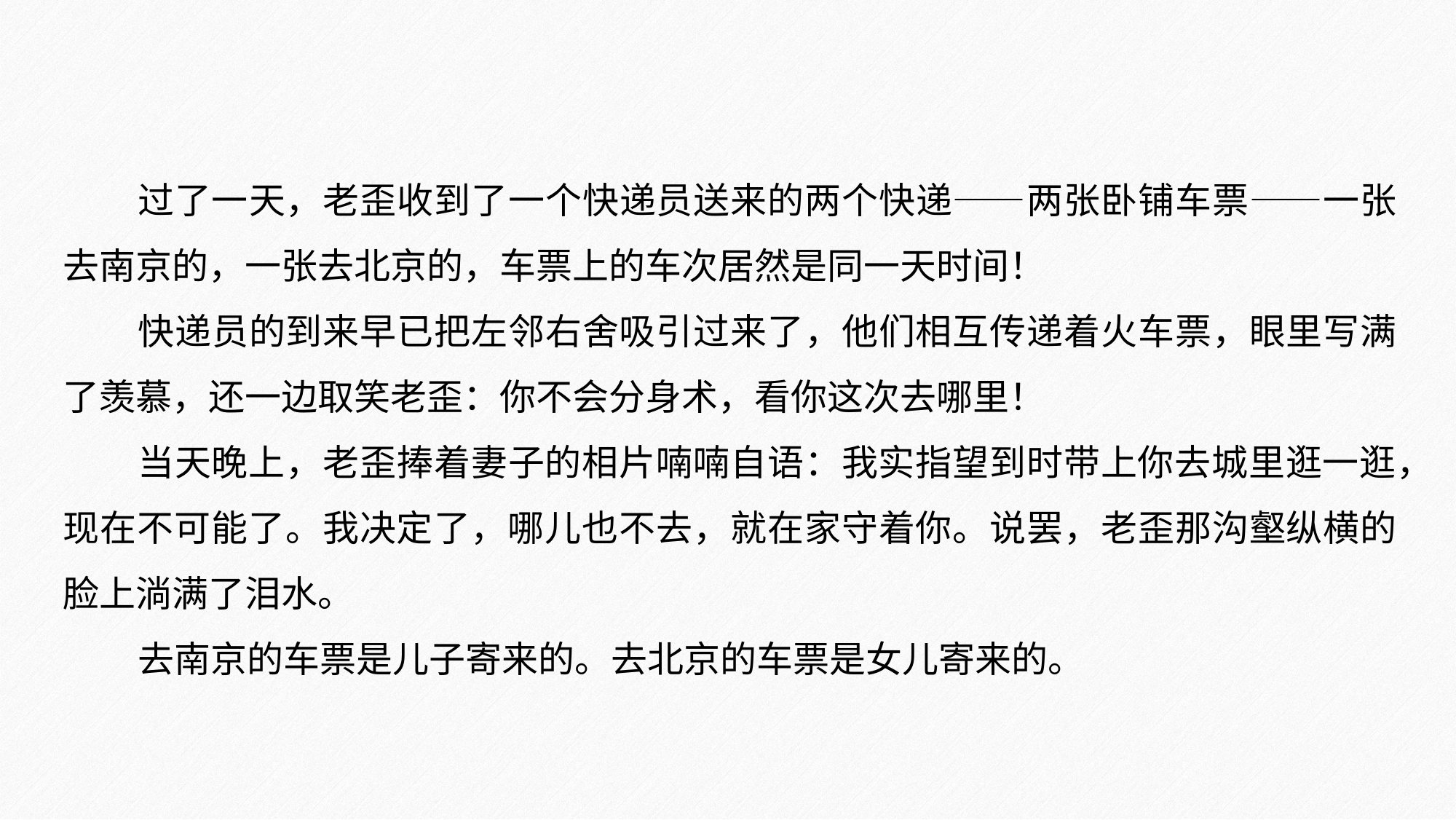

过了一天，老歪收到了一个快递员送来的两个快递——两张卧铺车票——一张去南京的，一张去北京的，车票上的车次居然是同一天时间！
快递员的到来早已把左邻右舍吸引过来了，他们相互传递着火车票，眼里写满了羡慕，还一边取笑老歪：你不会分身术，看你这次去哪里！
当天晚上，老歪捧着妻子的相片喃喃自语：我实指望到时带上你去城里逛一逛，现在不可能了。我决定了，哪儿也不去，就在家守着你。说罢，老歪那沟壑纵横的脸上淌满了泪水。
去南京的车票是儿子寄来的。去北京的车票是女儿寄来的。